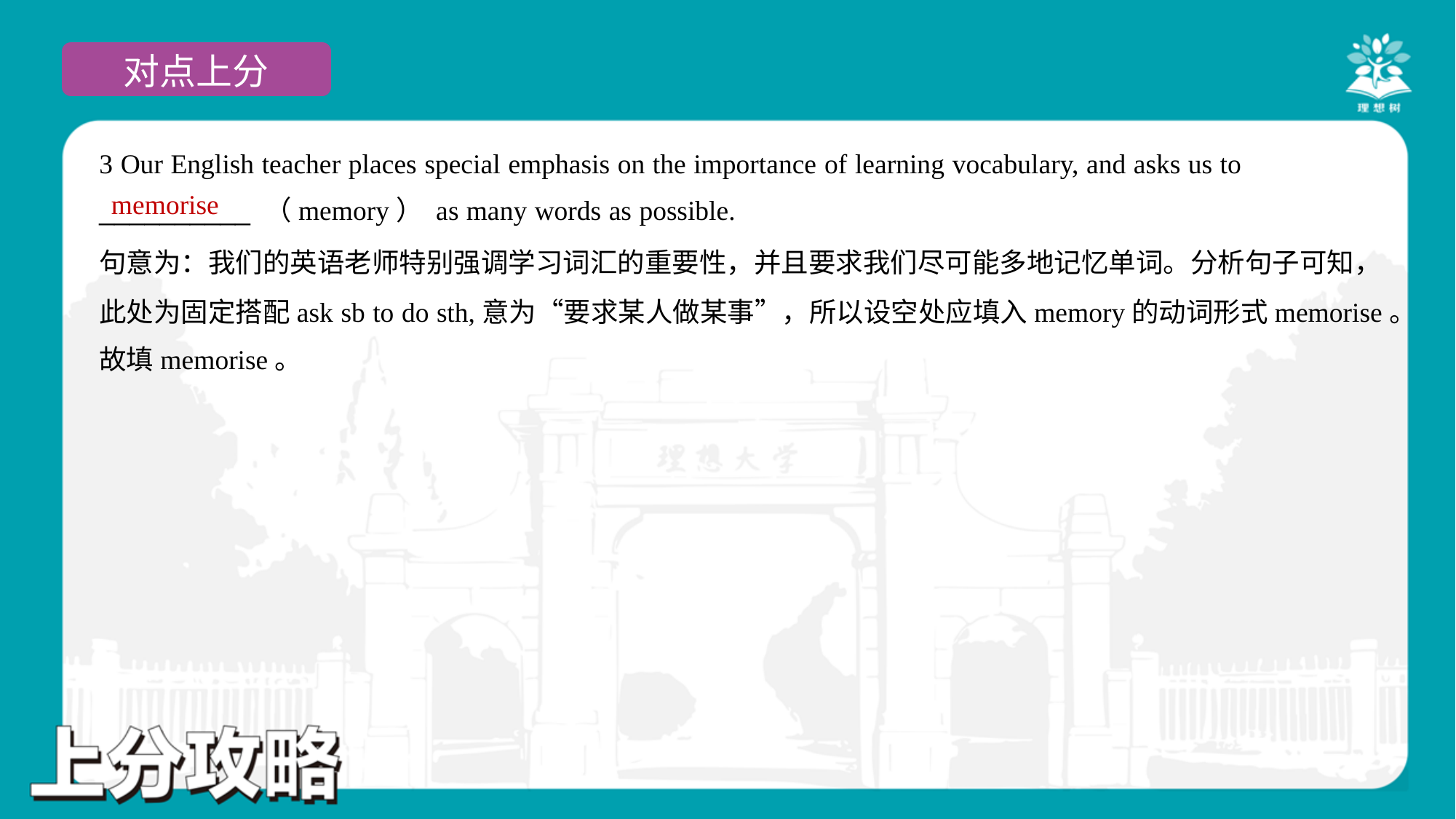

3 Our English teacher places special emphasis on the importance of learning vocabulary, and asks us to
__________ （memory） as many words as possible.
memorise
句意为：我们的英语老师特别强调学习词汇的重要性，并且要求我们尽可能多地记忆单词。分析句子可知，
此处为固定搭配ask sb to do sth,意为“要求某人做某事”，所以设空处应填入memory的动词形式memorise。
故填memorise。